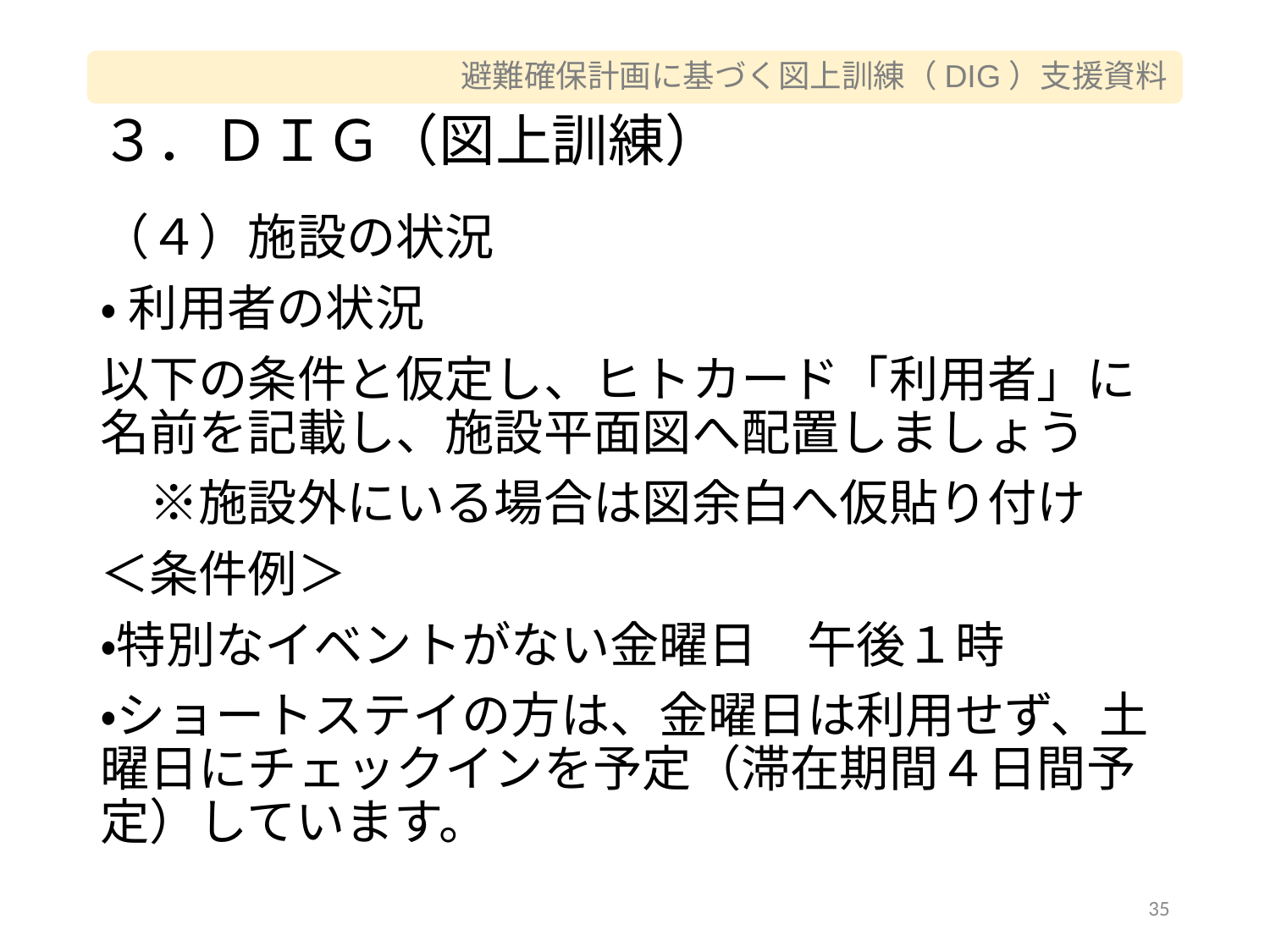

# ３．ＤＩＧ（図上訓練）
（４）施設の状況
•利用者の状況
以下の条件と仮定し、ヒトカード「利用者」に名前を記載し、施設平面図へ配置しましょう
　※施設外にいる場合は図余白へ仮貼り付け
＜条件例＞
・特別なイベントがない金曜日　午後１時
・ショートステイの方は、金曜日は利用せず、土曜日にチェックインを予定（滞在期間４日間予定）しています。
35